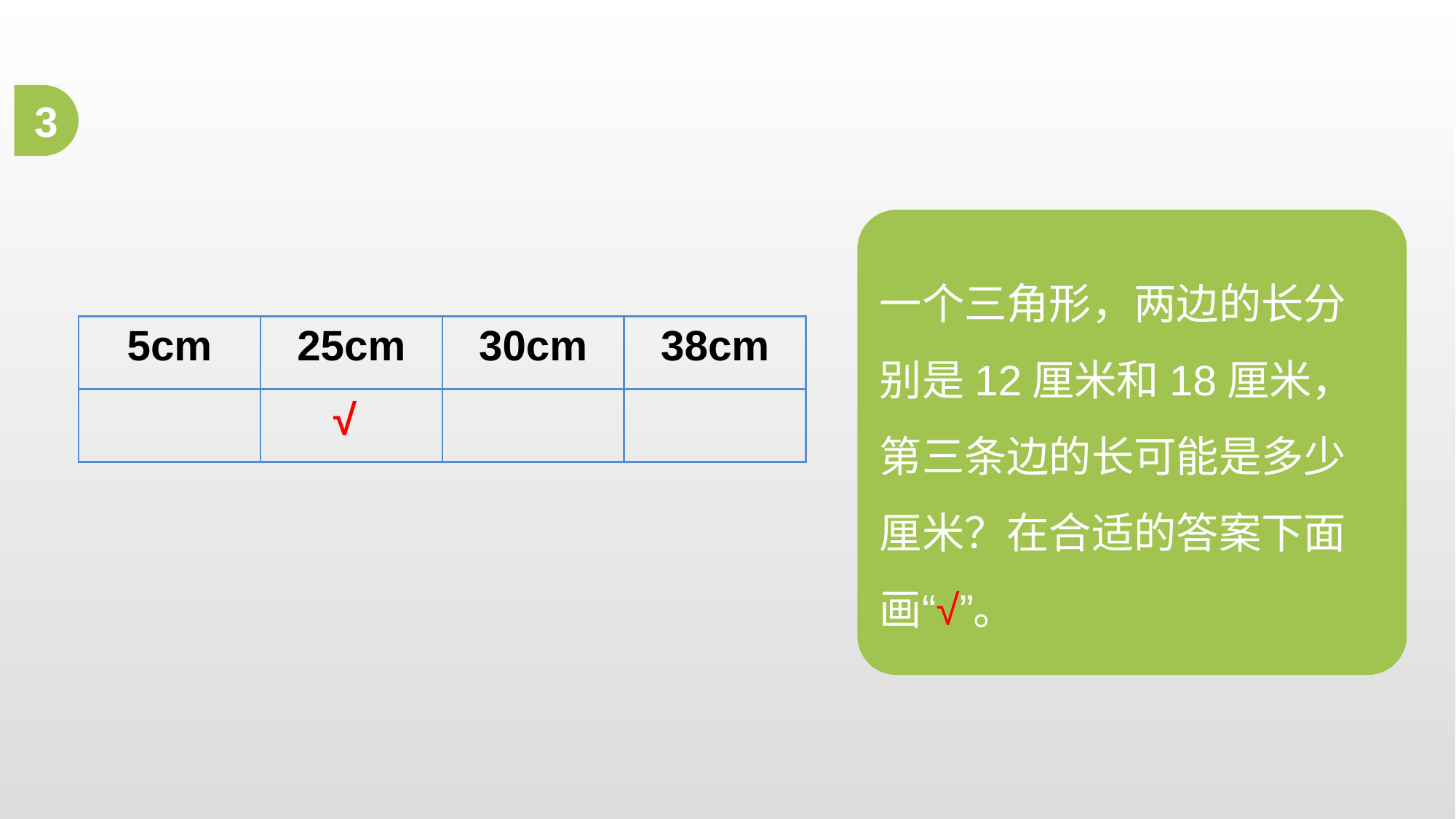

3
一个三角形，两边的长分别是12厘米和18厘米，第三条边的长可能是多少厘米？在合适的答案下面画“√”。
| 5cm | 25cm | 30cm | 38cm |
| --- | --- | --- | --- |
|  |  |  |  |
√